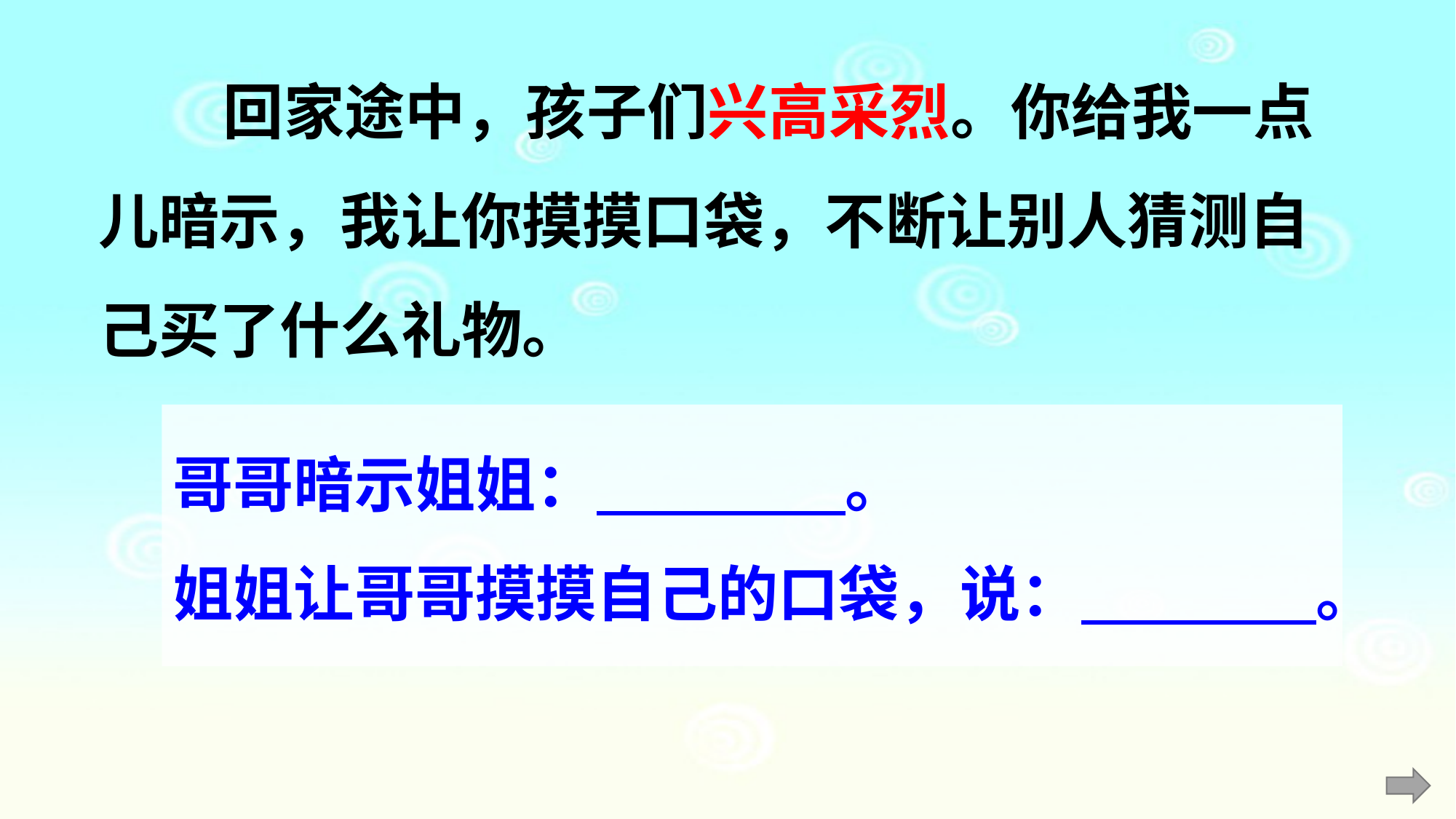

回家途中，孩子们兴高采烈。你给我一点儿暗示，我让你摸摸口袋，不断让别人猜测自己买了什么礼物。
哥哥暗示姐姐：                  。
姐姐让哥哥摸摸自己的口袋，说：                 。